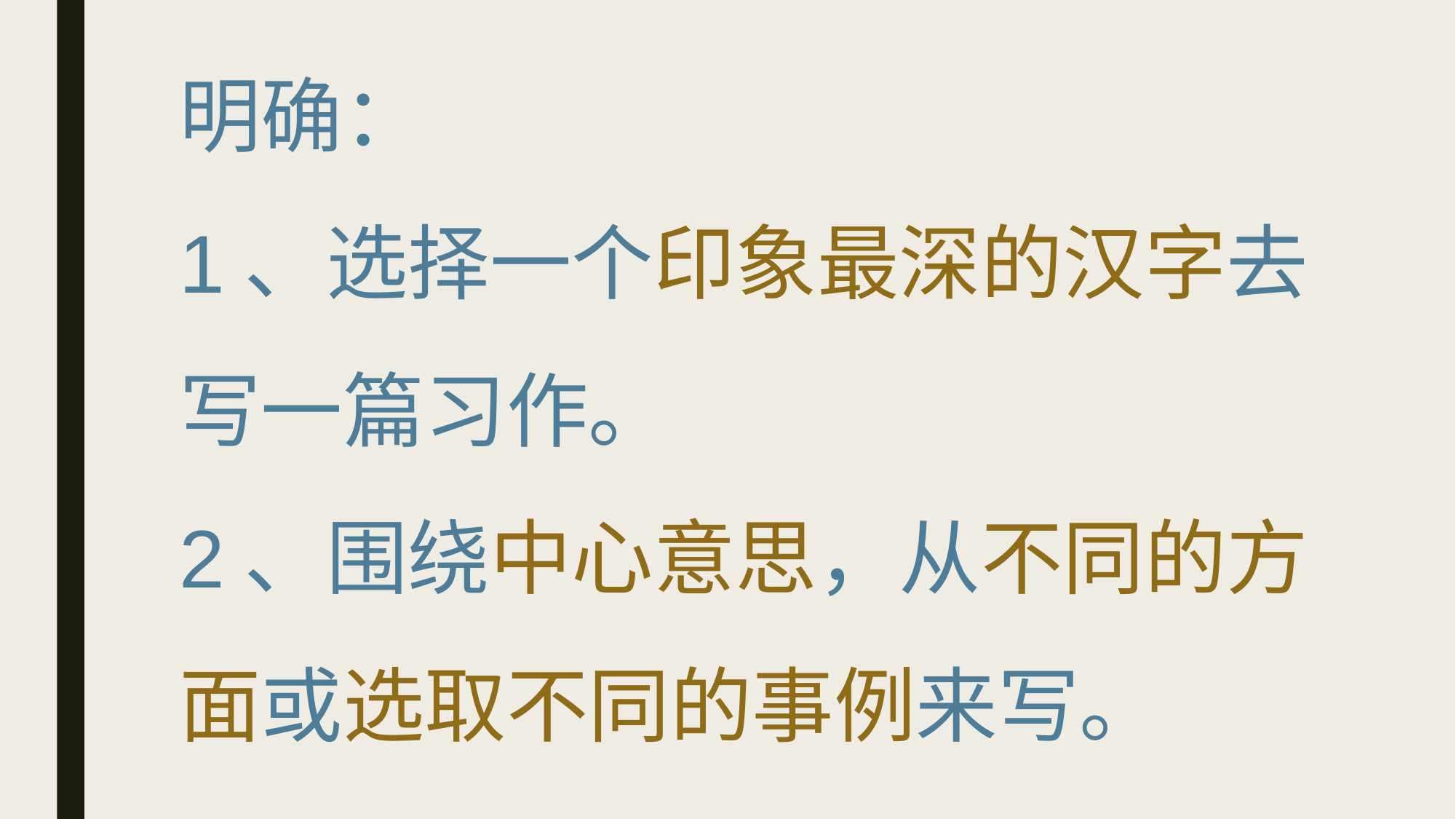

明确：
1、选择一个印象最深的汉字去写一篇习作。
2、围绕中心意思，从不同的方面或选取不同的事例来写。